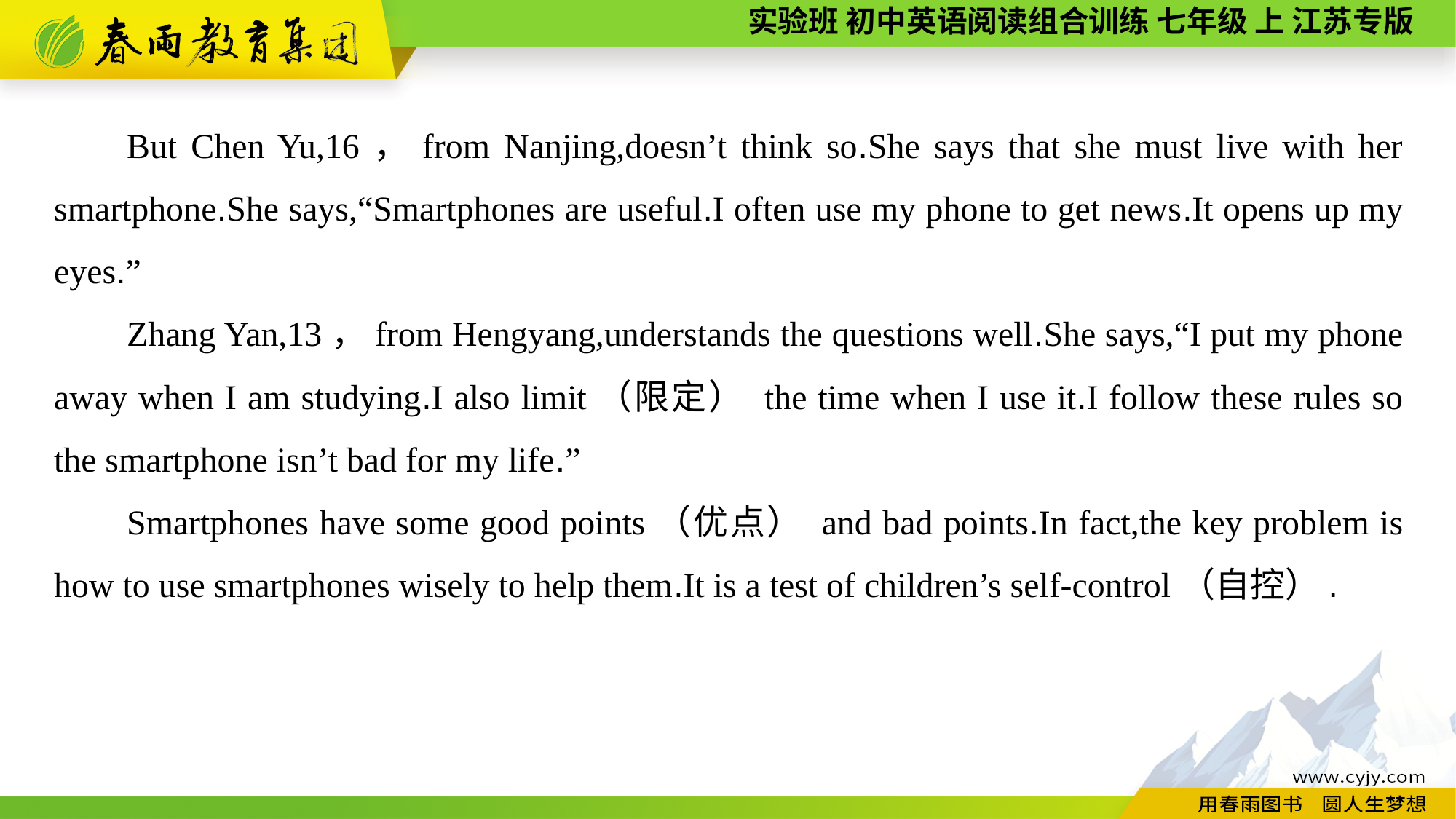

But Chen Yu,16，from Nanjing,doesn’t think so.She says that she must live with her smartphone.She says,“Smartphones are useful.I often use my phone to get news.It opens up my eyes.”
Zhang Yan,13，from Hengyang,understands the questions well.She says,“I put my phone away when I am studying.I also limit（限定） the time when I use it.I follow these rules so the smartphone isn’t bad for my life.”
Smartphones have some good points（优点） and bad points.In fact,the key problem is how to use smartphones wisely to help them.It is a test of children’s self-control（自控）.